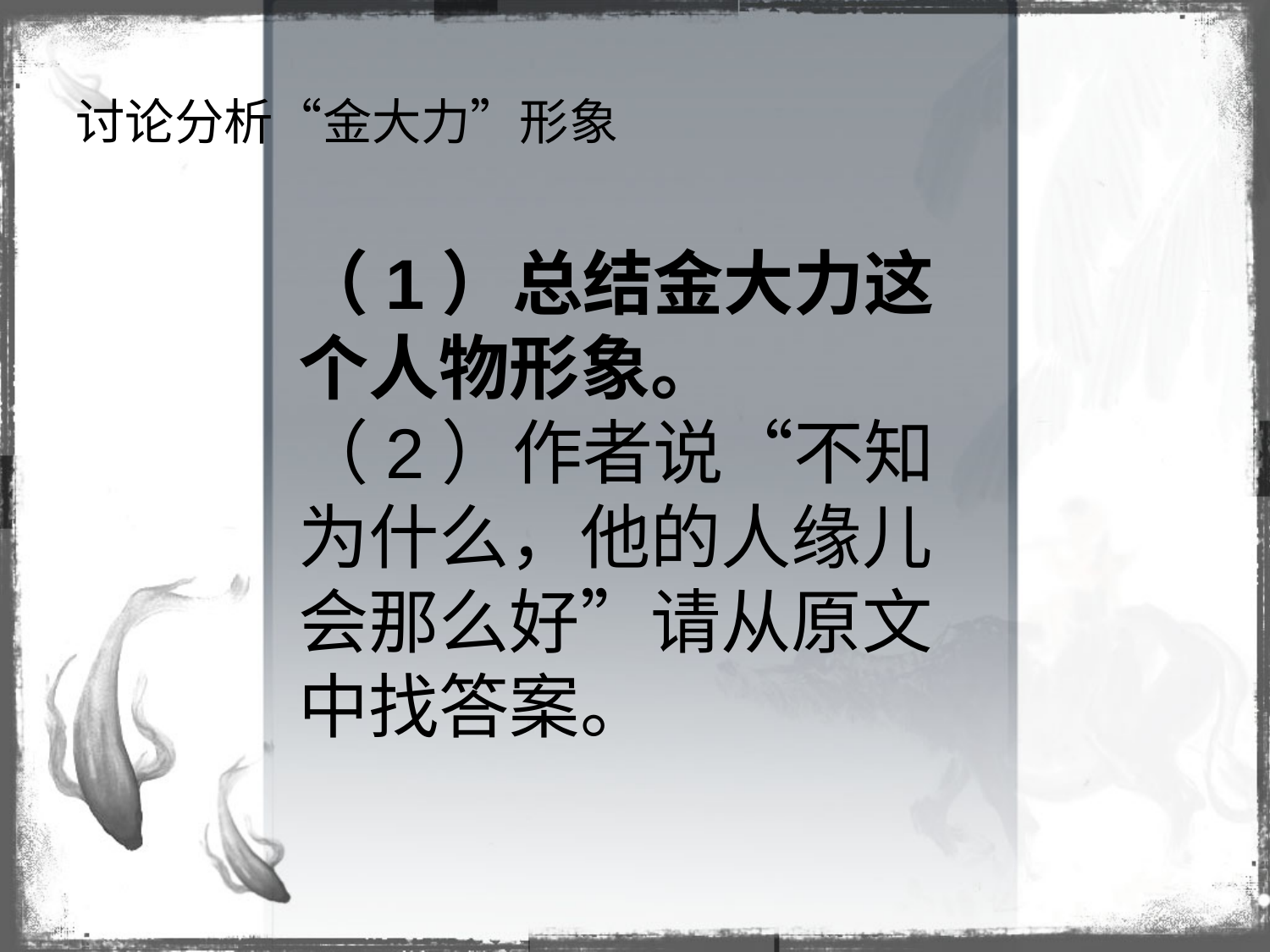

讨论分析“金大力”形象
（1）总结金大力这个人物形象。
（2）作者说“不知为什么，他的人缘儿会那么好”请从原文中找答案。